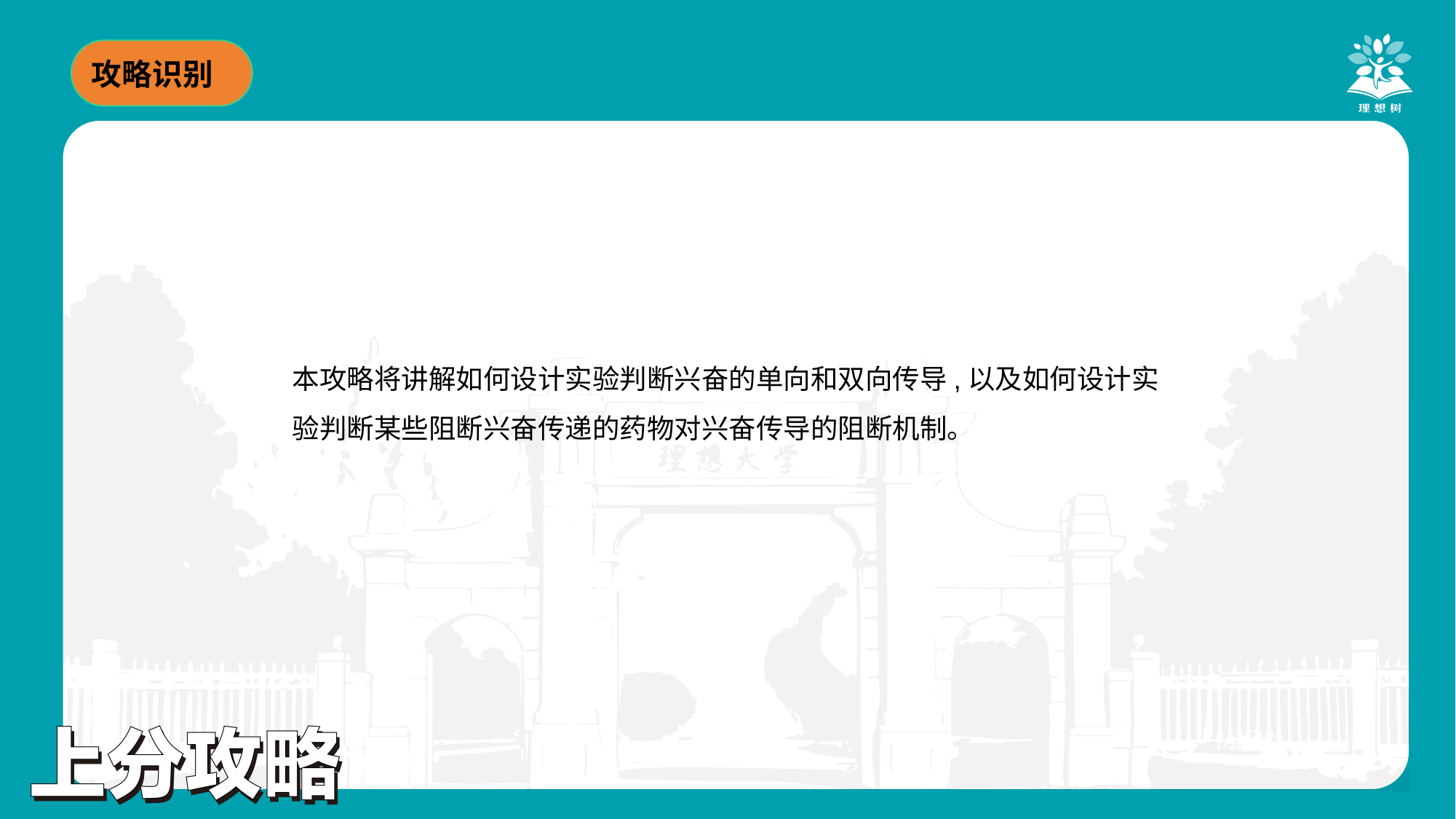

攻略识别
本攻略将讲解如何设计实验判断兴奋的单向和双向传导,以及如何设计实验判断某些阻断兴奋传递的药物对兴奋传导的阻断机制。